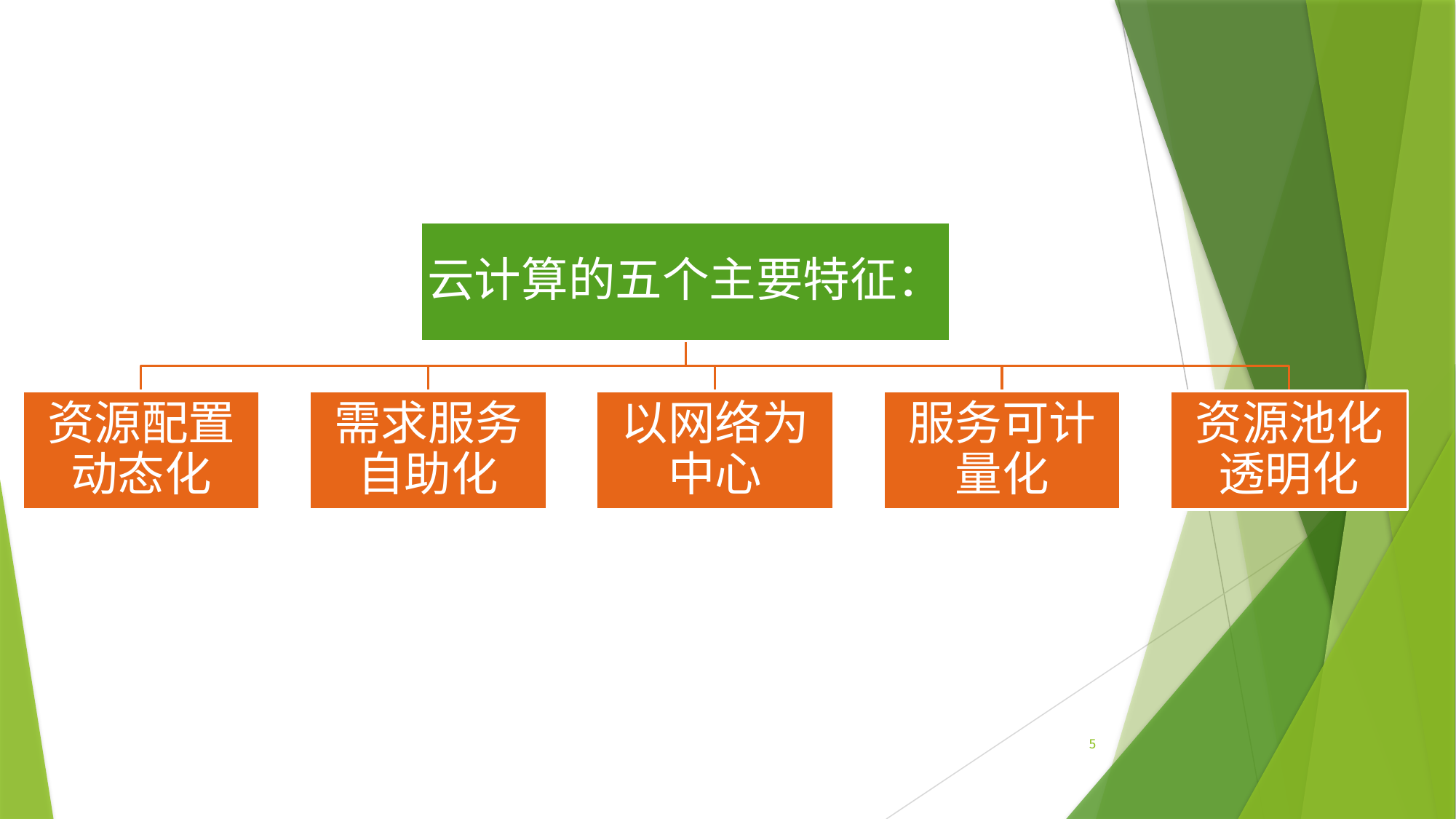

云计算的五个主要特征：
资源配置动态化
需求服务自助化
以网络为中心
服务可计量化
资源池化透明化
5